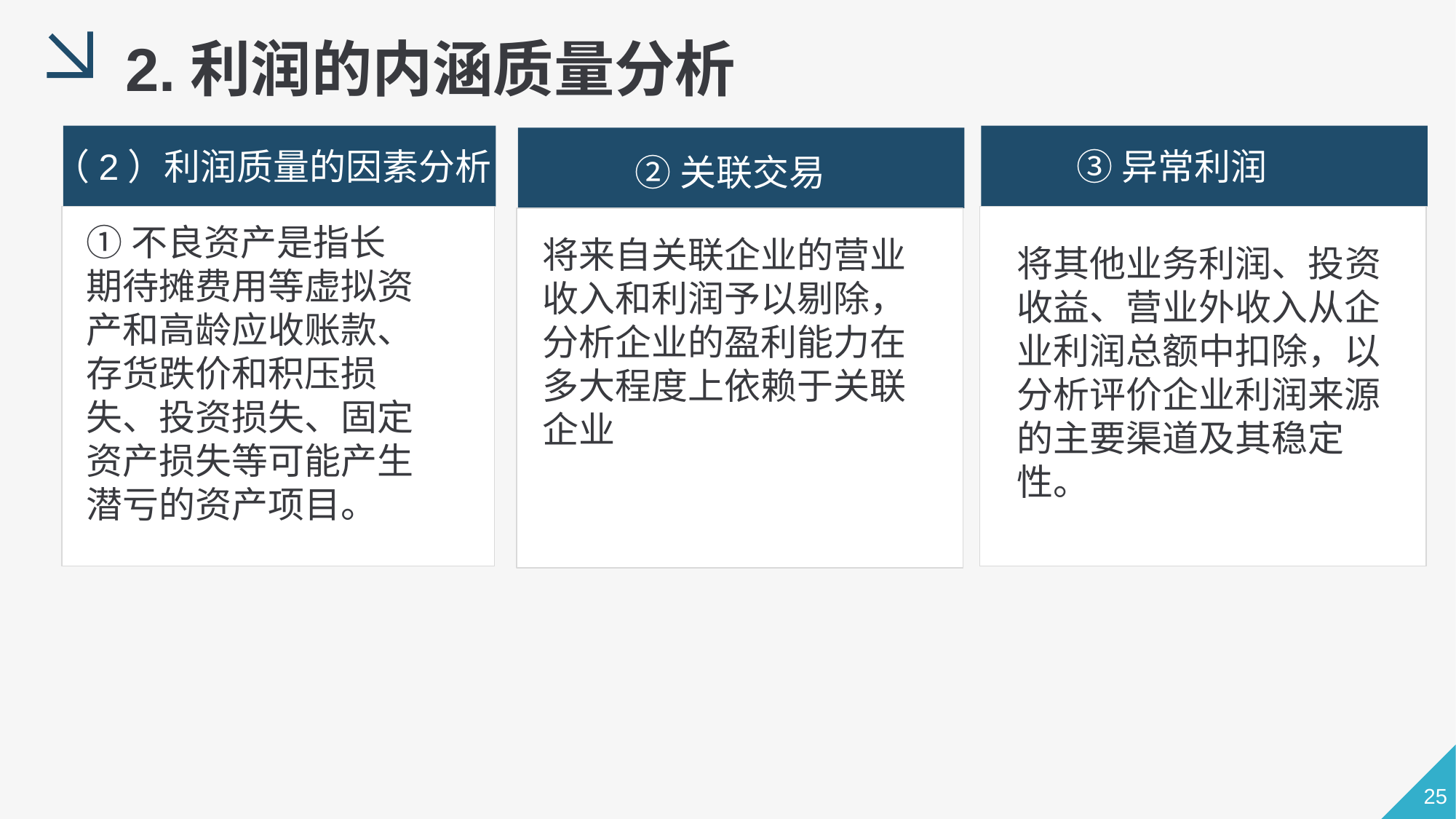

2.利润的内涵质量分析

（2）利润质量的因素分析
③异常利润
②关联交易
①不良资产是指长期待摊费用等虚拟资产和高龄应收账款、存货跌价和积压损失、投资损失、固定资产损失等可能产生潜亏的资产项目。
将来自关联企业的营业收入和利润予以剔除，分析企业的盈利能力在多大程度上依赖于关联企业
将其他业务利润、投资收益、营业外收入从企业利润总额中扣除，以分析评价企业利润来源的主要渠道及其稳定性。
流程
信息
信息门户建立